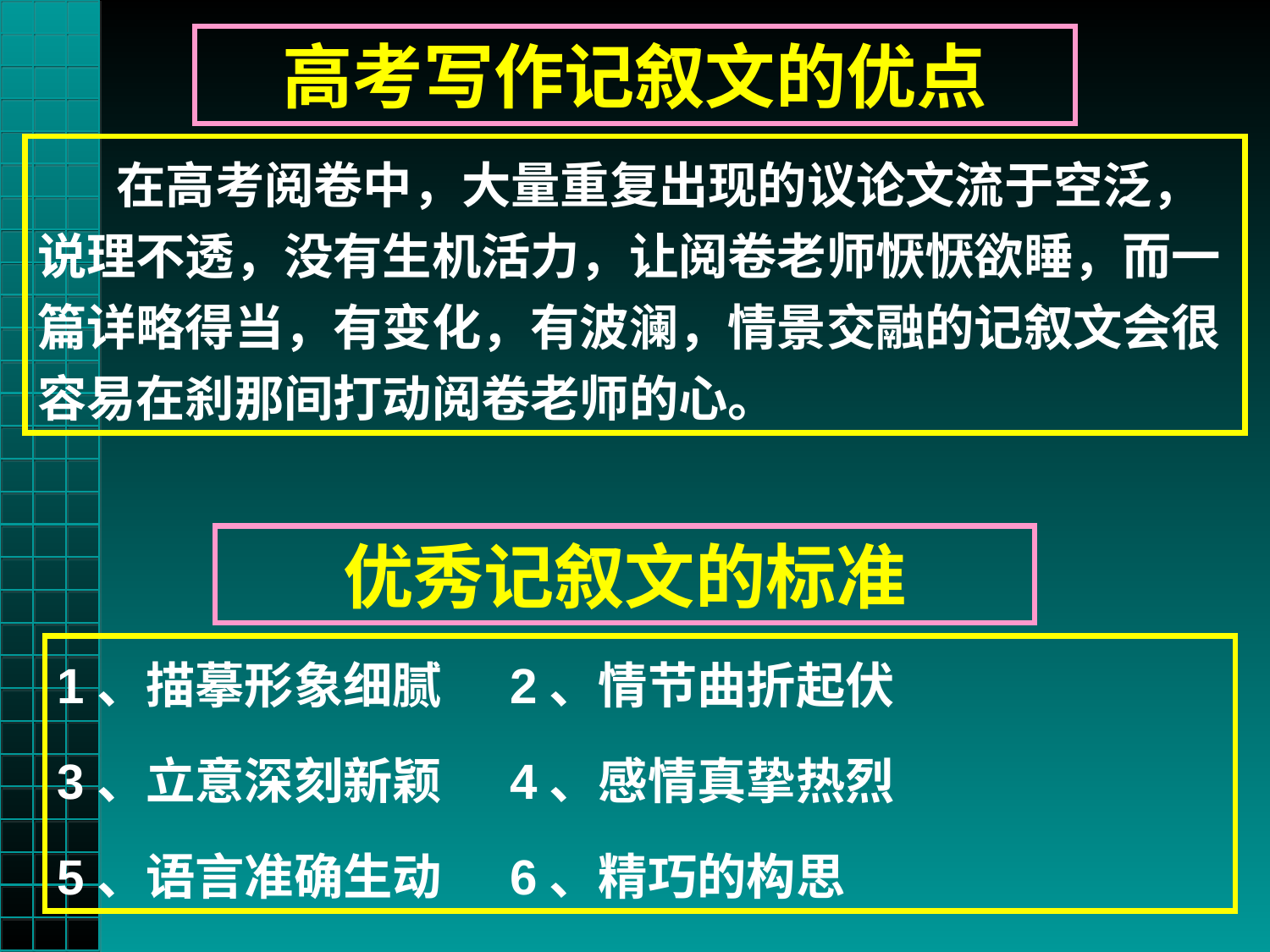

高考写作记叙文的优点
      在高考阅卷中，大量重复出现的议论文流于空泛，说理不透，没有生机活力，让阅卷老师恹恹欲睡，而一篇详略得当，有变化，有波澜，情景交融的记叙文会很容易在刹那间打动阅卷老师的心。
优秀记叙文的标准
1、描摹形象细腻     2、情节曲折起伏
3、立意深刻新颖     4、感情真挚热烈
5、语言准确生动     6、精巧的构思